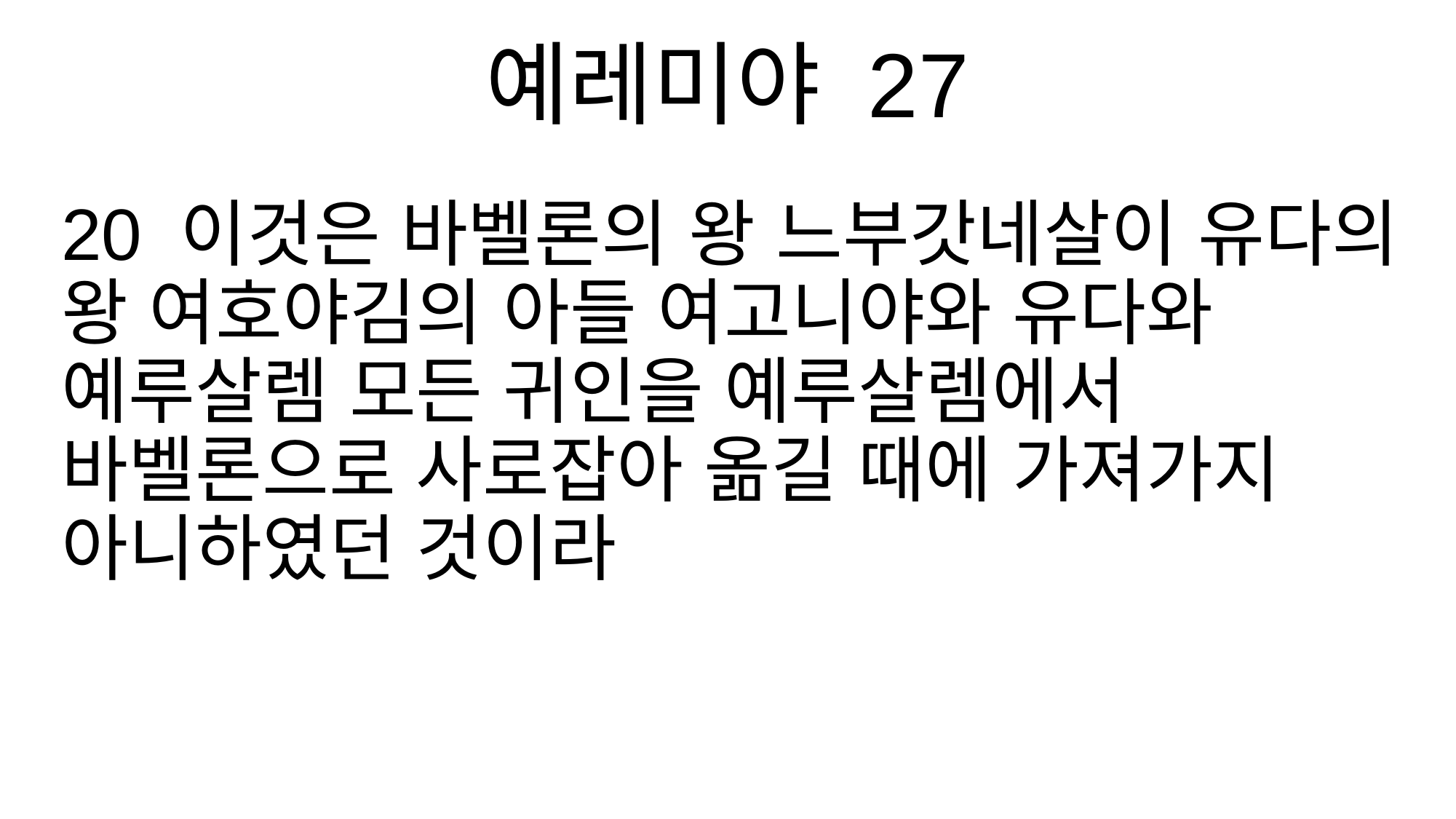

예레미야 27
20 이것은 바벨론의 왕 느부갓네살이 유다의 왕 여호야김의 아들 여고니야와 유다와 예루살렘 모든 귀인을 예루살렘에서 바벨론으로 사로잡아 옮길 때에 가져가지 아니하였던 것이라